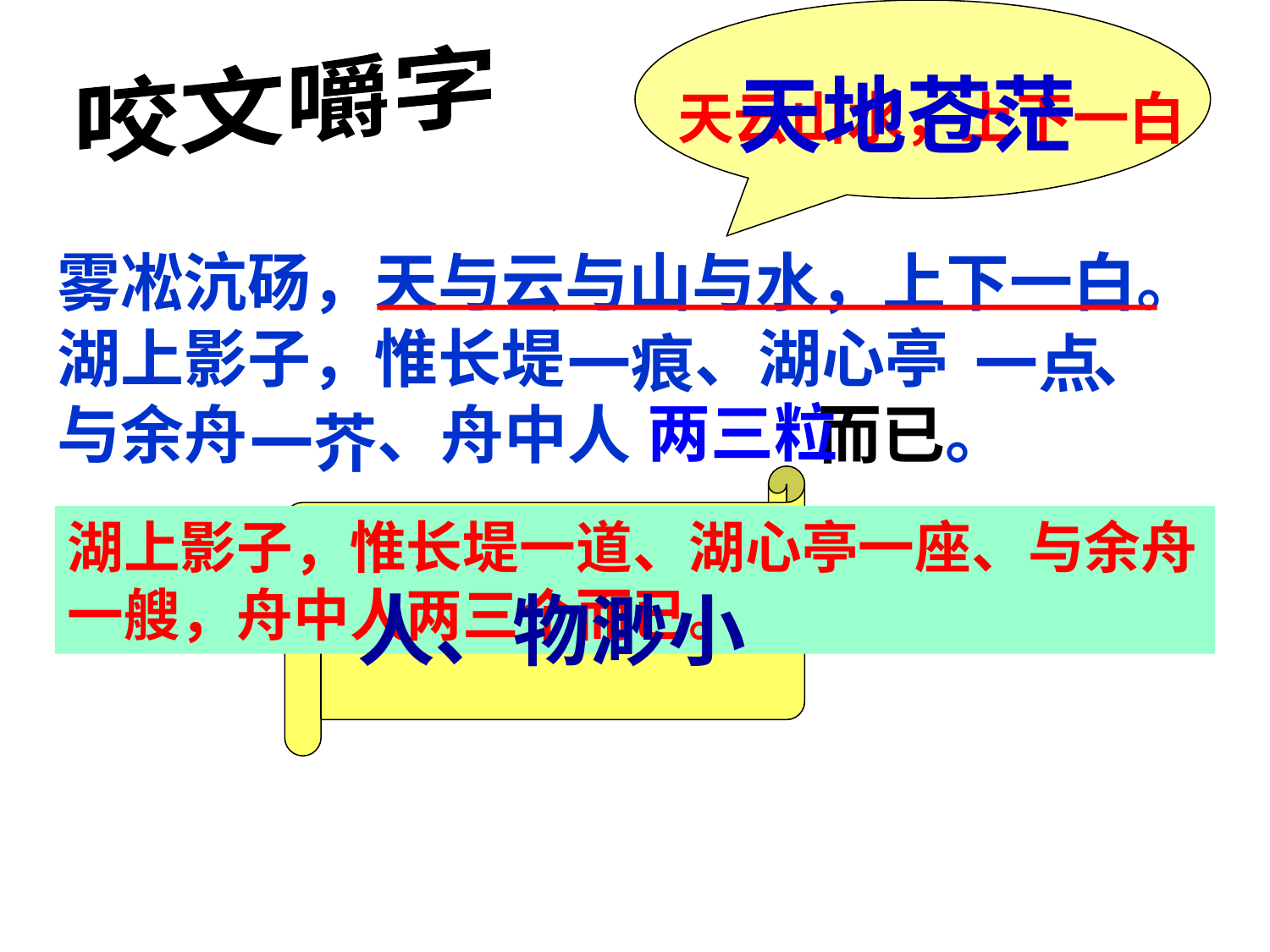

咬文嚼字
天地苍茫
天云山水，上下一白
雾凇沆砀，天与云与山与水，上下一白。湖上影子，惟长堤         、湖心亭          、
与余舟         、舟中人             而已。

一痕
一点
两三粒
一芥

湖上影子，惟长堤一道、湖心亭一座、与余舟一艘，舟中人两三个而已。
人、物渺小